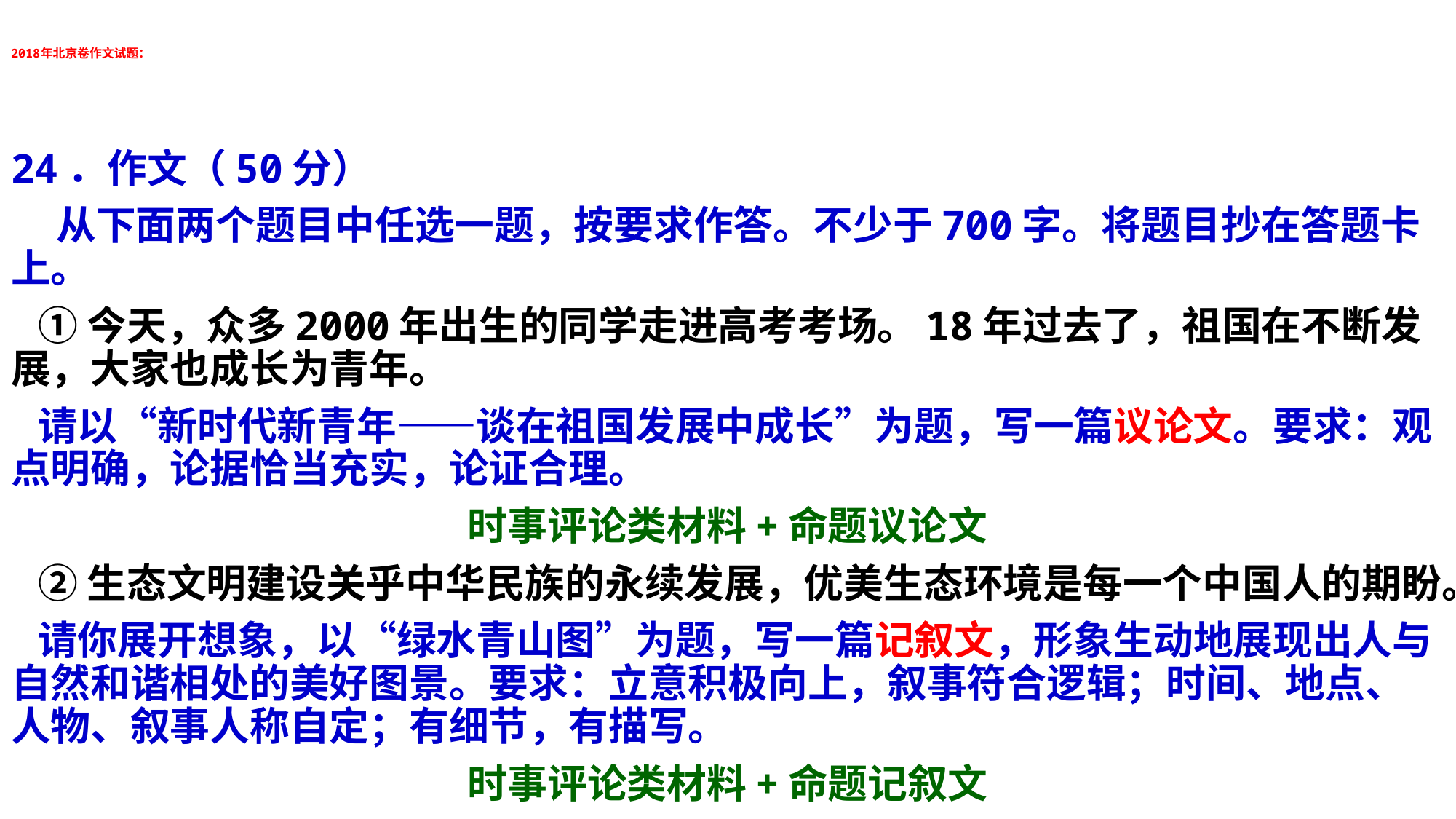

# 2018年北京卷作文试题：

24．作文（50分）
    从下面两个题目中任选一题，按要求作答。不少于700字。将题目抄在答题卡上。
   ①今天，众多2000年出生的同学走进高考考场。18年过去了，祖国在不断发展，大家也成长为青年。
  请以“新时代新青年——谈在祖国发展中成长”为题，写一篇议论文。要求：观点明确，论据恰当充实，论证合理。
时事评论类材料+命题议论文
   ②生态文明建设关乎中华民族的永续发展，优美生态环境是每一个中国人的期盼。
  请你展开想象，以“绿水青山图”为题，写一篇记叙文，形象生动地展现出人与自然和谐相处的美好图景。要求：立意积极向上，叙事符合逻辑；时间、地点、人物、叙事人称自定；有细节，有描写。
时事评论类材料+命题记叙文